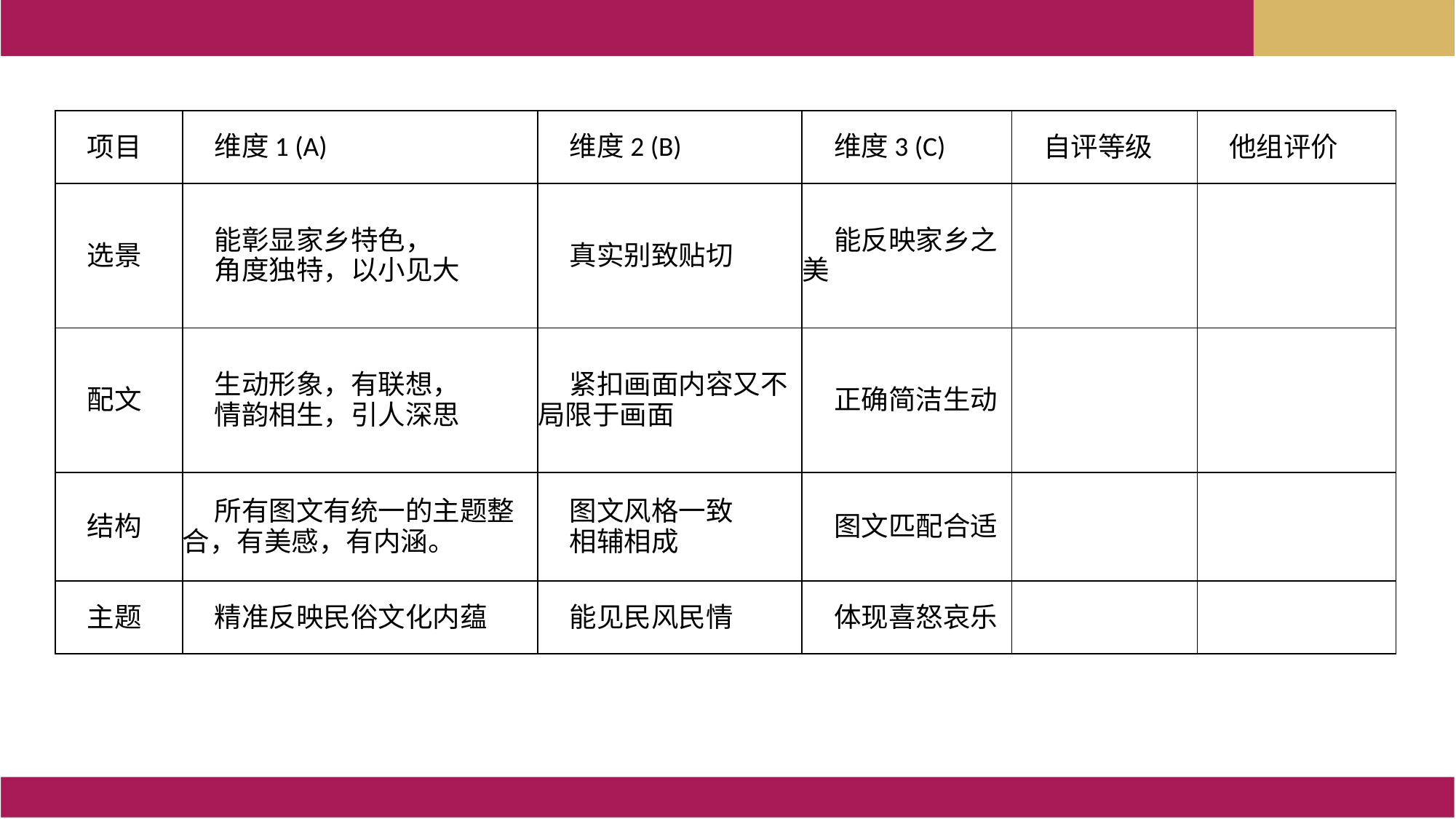

| 项目 | 维度1 (A) | 维度2 (B) | 维度3 (C) | 自评等级 | 他组评价 |
| --- | --- | --- | --- | --- | --- |
| 选景 | 能彰显家乡特色， 角度独特，以小见大 | 真实别致贴切 | 能反映家乡之美 |  |  |
| 配文 | 生动形象，有联想， 情韵相生，引人深思 | 紧扣画面内容又不局限于画面 | 正确简洁生动 |  |  |
| 结构 | 所有图文有统一的主题整合，有美感，有内涵。 | 图文风格一致 相辅相成 | 图文匹配合适 |  |  |
| 主题 | 精准反映民俗文化内蕴 | 能见民风民情 | 体现喜怒哀乐 |  |  |